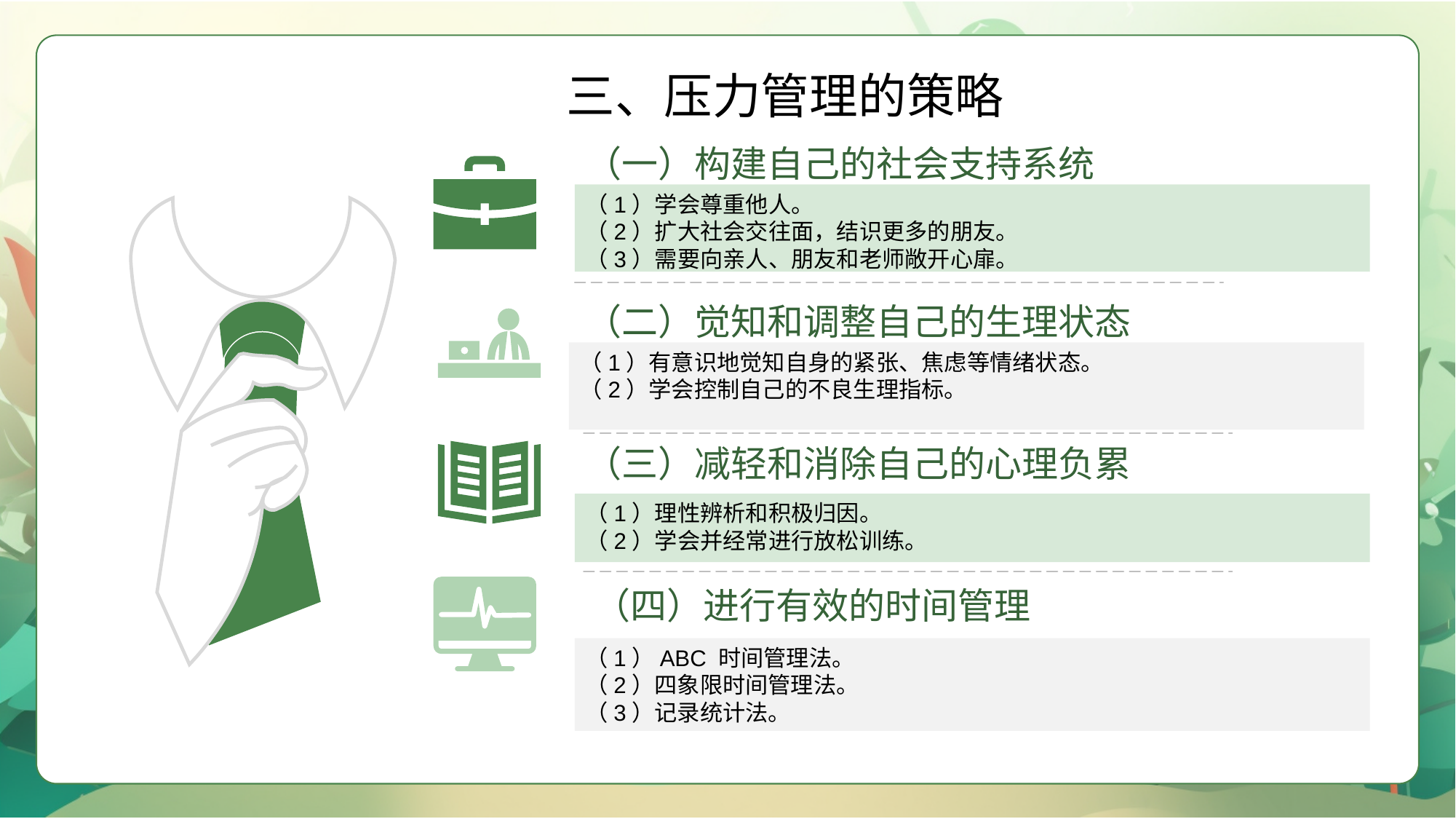

三、压力管理的策略
（一）构建自己的社会支持系统

（1）学会尊重他人。
（2）扩大社会交往面，结识更多的朋友。
（3）需要向亲人、朋友和老师敞开心扉。

（二）觉知和调整自己的生理状态
（1）有意识地觉知自身的紧张、焦虑等情绪状态。
（2）学会控制自己的不良生理指标。
（三）减轻和消除自己的心理负累
（1）理性辨析和积极归因。
（2）学会并经常进行放松训练。
（四）进行有效的时间管理
（1）ABC 时间管理法。
（2）四象限时间管理法。
（3）记录统计法。